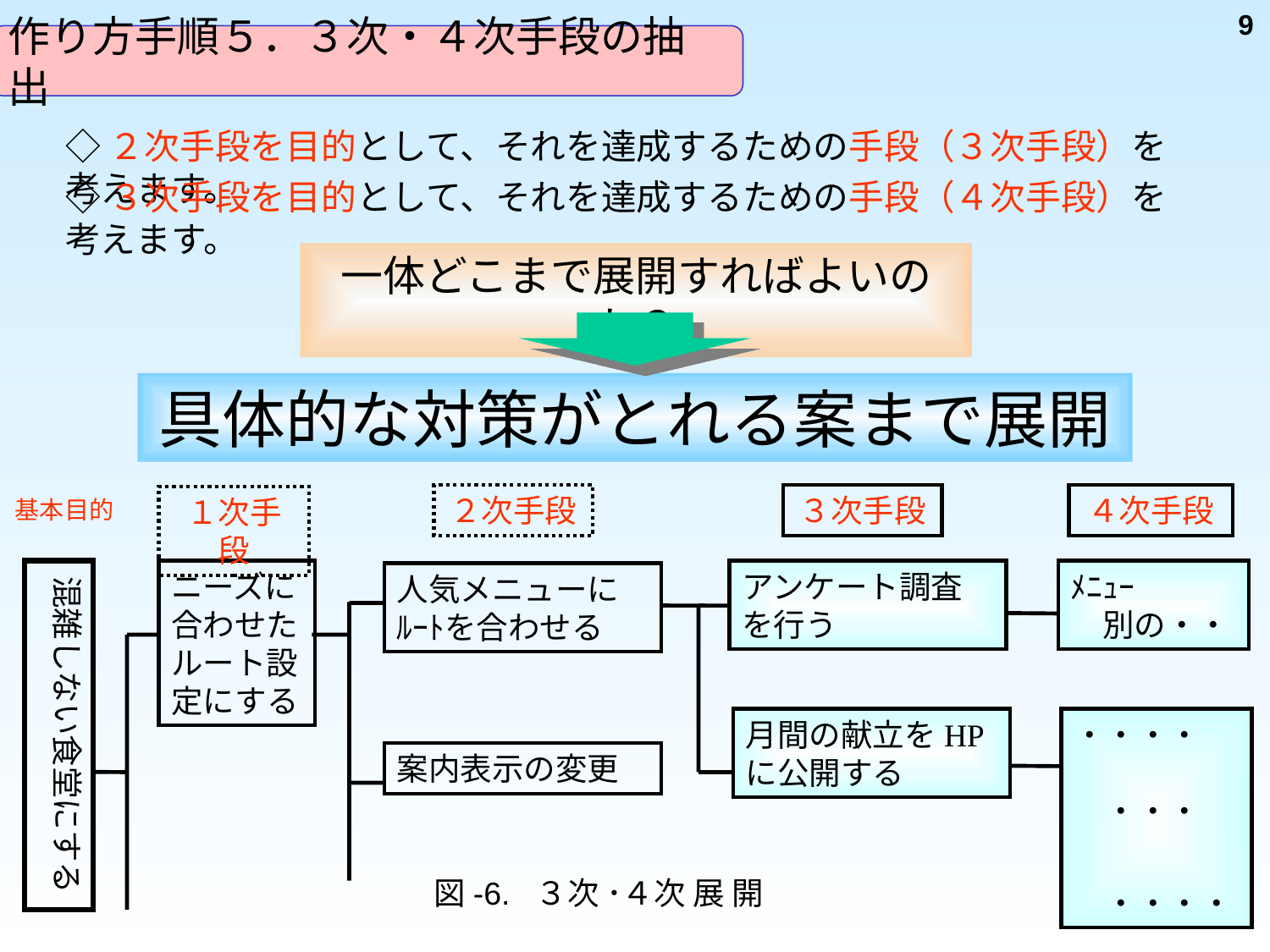

9
作り方手順５．３次・４次手段の抽出
◇２次手段を目的として、それを達成するための手段（３次手段）を考えます。
◇３次手段を目的として、それを達成するための手段（４次手段）を考えます。
一体どこまで展開すればよいのか？

具体的な対策がとれる案まで展開
２次手段
人気メニューにﾙｰﾄを合わせる

案内表示の変更
３次手段
４次手段
１次手段
ニーズに合わせたルート設定にする

基本目的
混雑しない食堂にする
アンケート調査を行う
ﾒﾆｭｰ
　別の・・

月間の献立をHPに公開する
・・・・　　　　　・・・
　　　　　・・・・

図-6.  ３次 ･４次 展 開